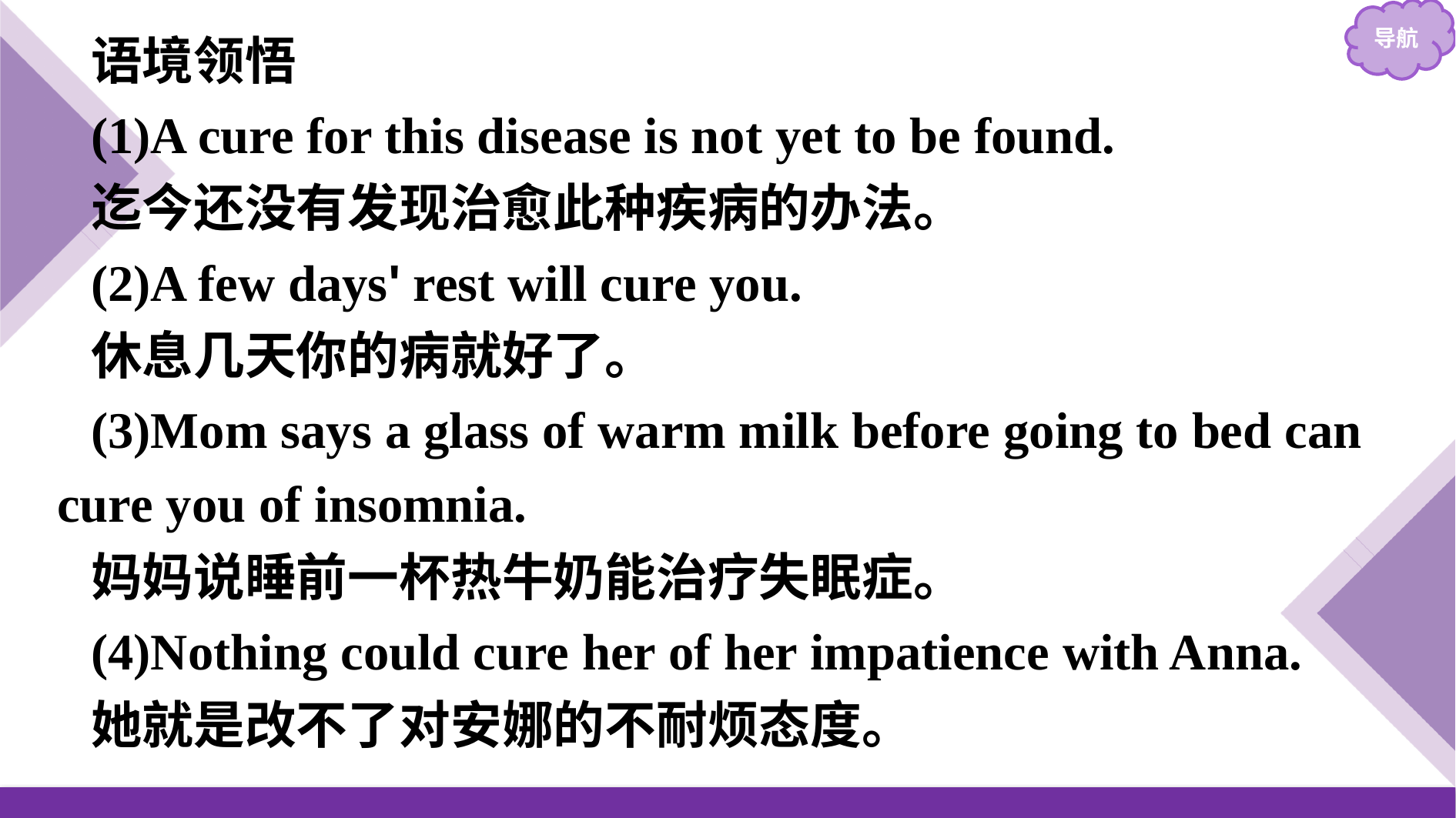

语境领悟
(1)A cure for this disease is not yet to be found.
迄今还没有发现治愈此种疾病的办法。
(2)A few days' rest will cure you.
休息几天你的病就好了。
(3)Mom says a glass of warm milk before going to bed can cure you of insomnia.
妈妈说睡前一杯热牛奶能治疗失眠症。
(4)Nothing could cure her of her impatience with Anna.
她就是改不了对安娜的不耐烦态度。